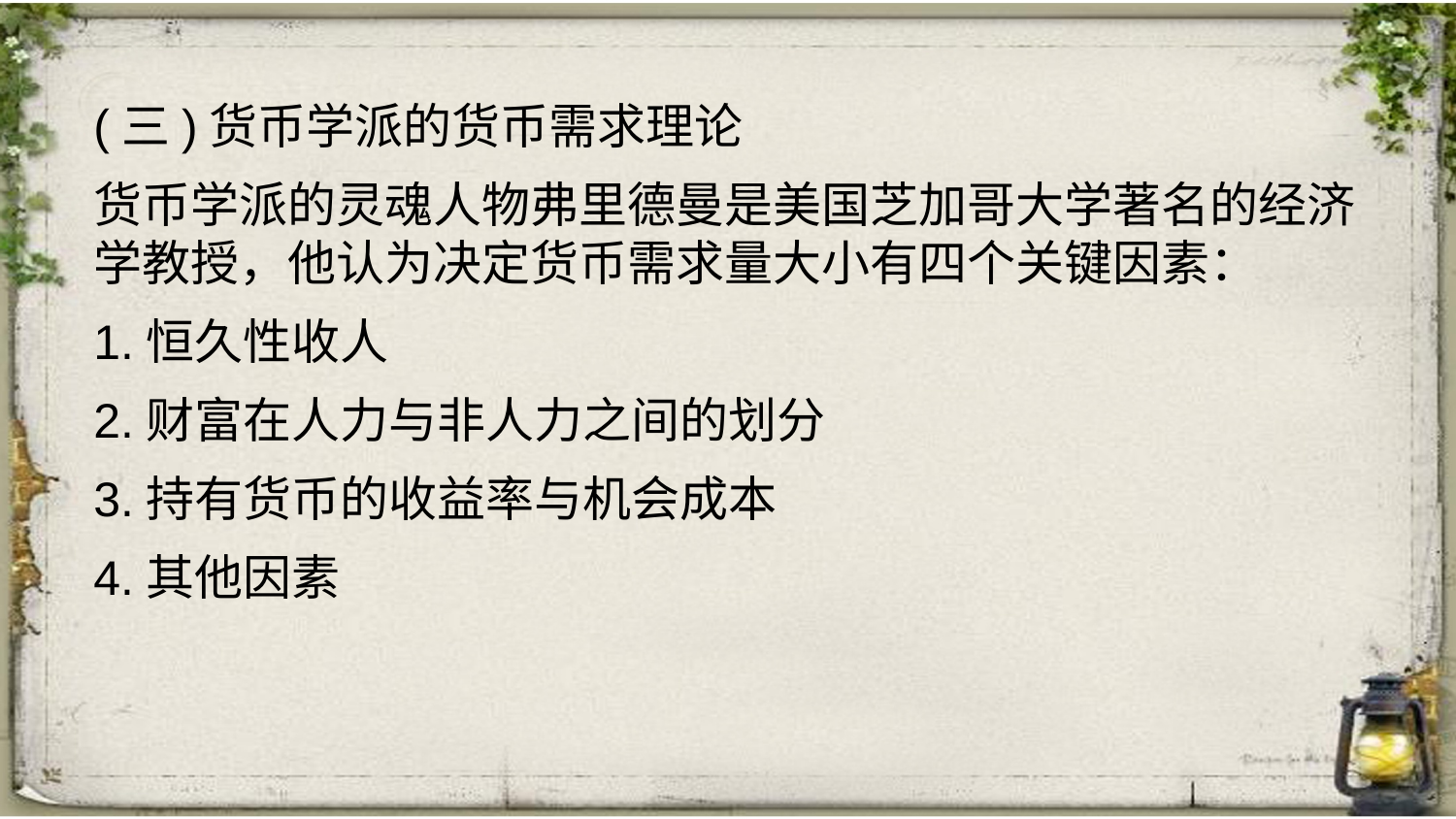

(三)货币学派的货币需求理论
货币学派的灵魂人物弗里德曼是美国芝加哥大学著名的经济学教授，他认为决定货币需求量大小有四个关键因素：
1.恒久性收人
2.财富在人力与非人力之间的划分
3.持有货币的收益率与机会成本
4.其他因素